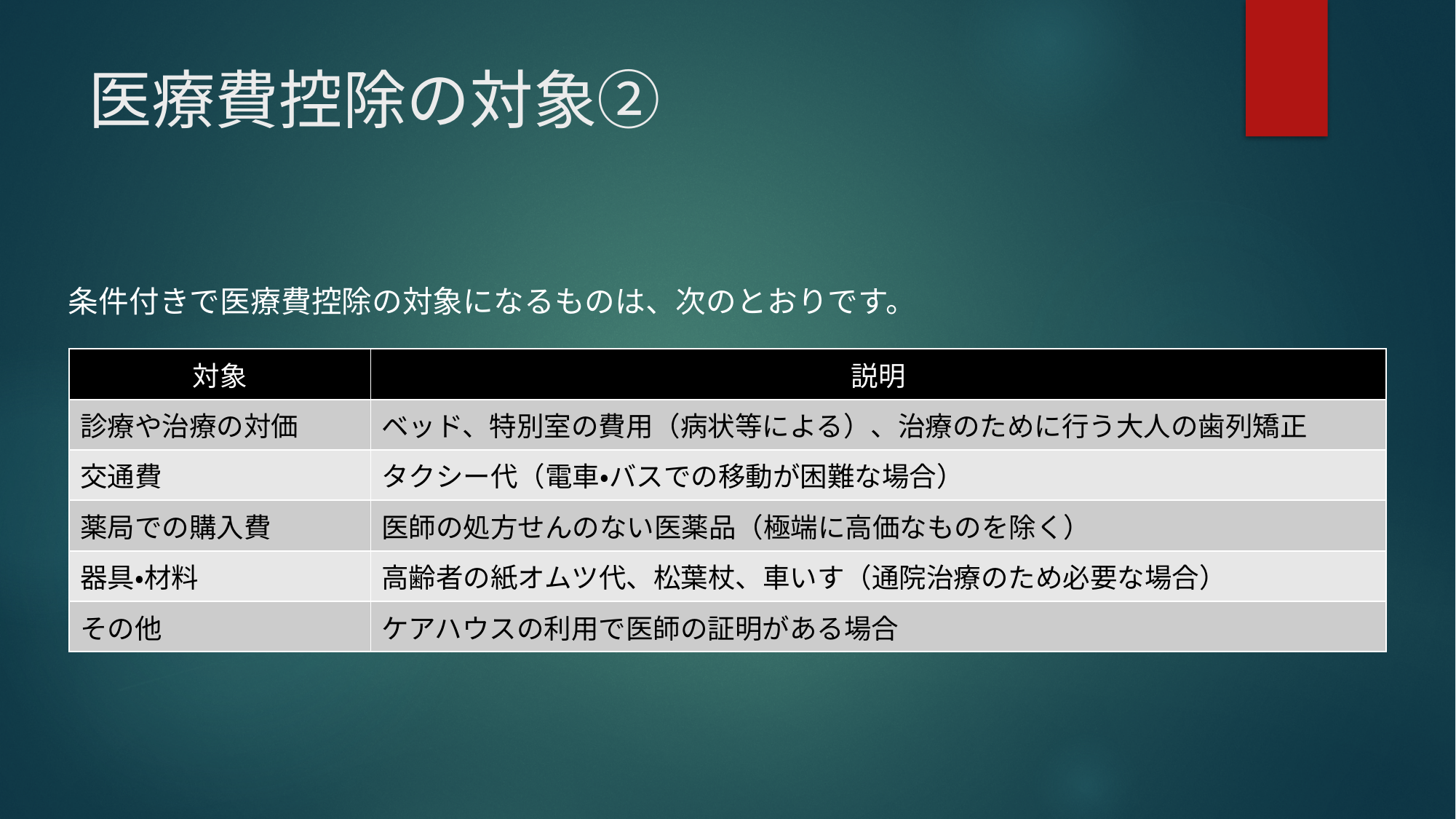

# 医療費控除の対象②
条件付きで医療費控除の対象になるものは、次のとおりです。
| 対象 | 説明 |
| --- | --- |
| 診療や治療の対価 | ベッド、特別室の費用（病状等による）、治療のために行う大人の歯列矯正 |
| 交通費 | タクシー代（電車・バスでの移動が困難な場合） |
| 薬局での購入費 | 医師の処方せんのない医薬品（極端に高価なものを除く） |
| 器具・材料 | 高齢者の紙オムツ代、松葉杖、車いす（通院治療のため必要な場合） |
| その他 | ケアハウスの利用で医師の証明がある場合 |